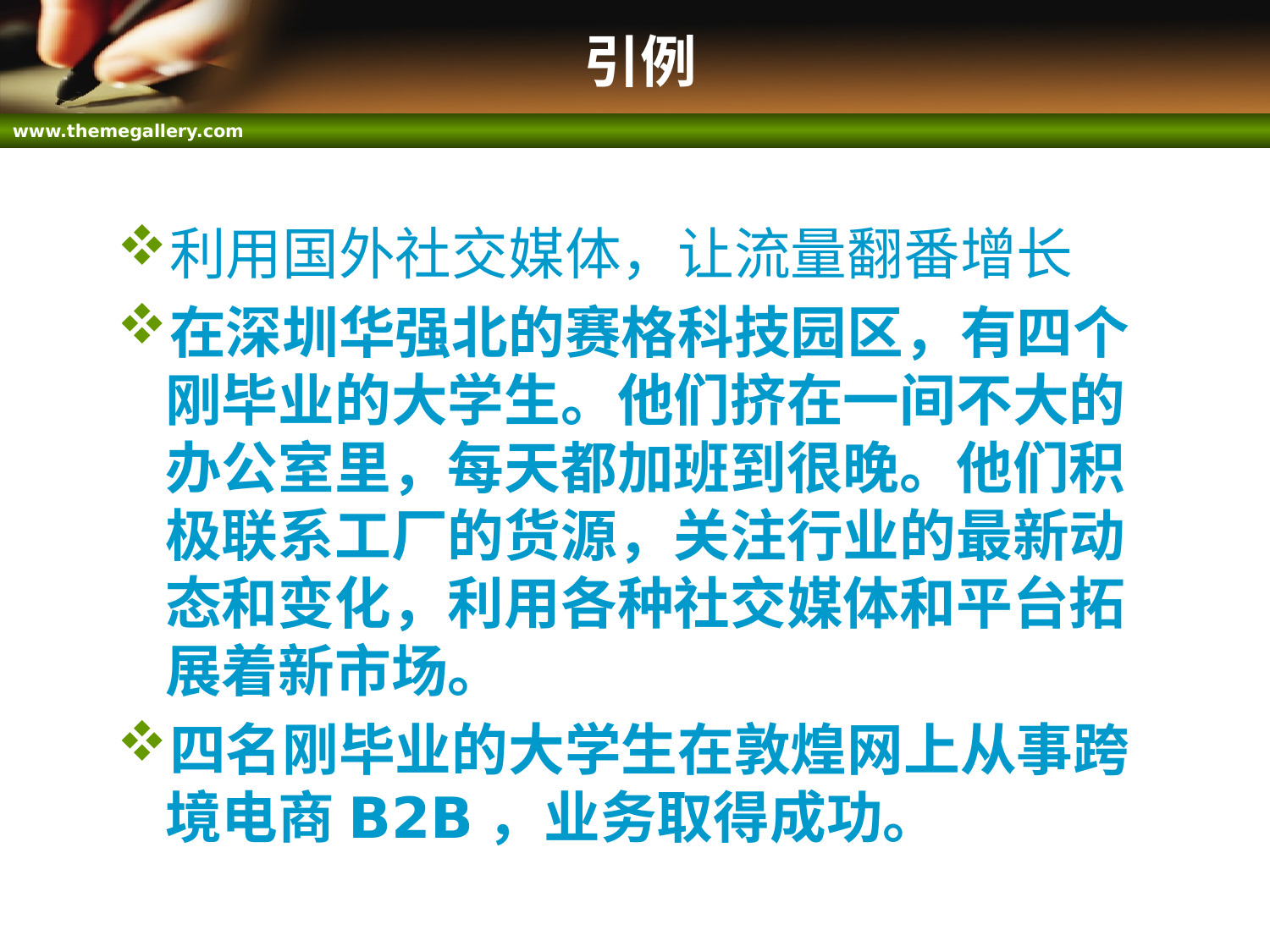

# 引例
利用国外社交媒体，让流量翻番增长
在深圳华强北的赛格科技园区，有四个刚毕业的大学生。他们挤在一间不大的办公室里，每天都加班到很晚。他们积极联系工厂的货源，关注行业的最新动态和变化，利用各种社交媒体和平台拓展着新市场。
四名刚毕业的大学生在敦煌网上从事跨境电商B2B，业务取得成功。